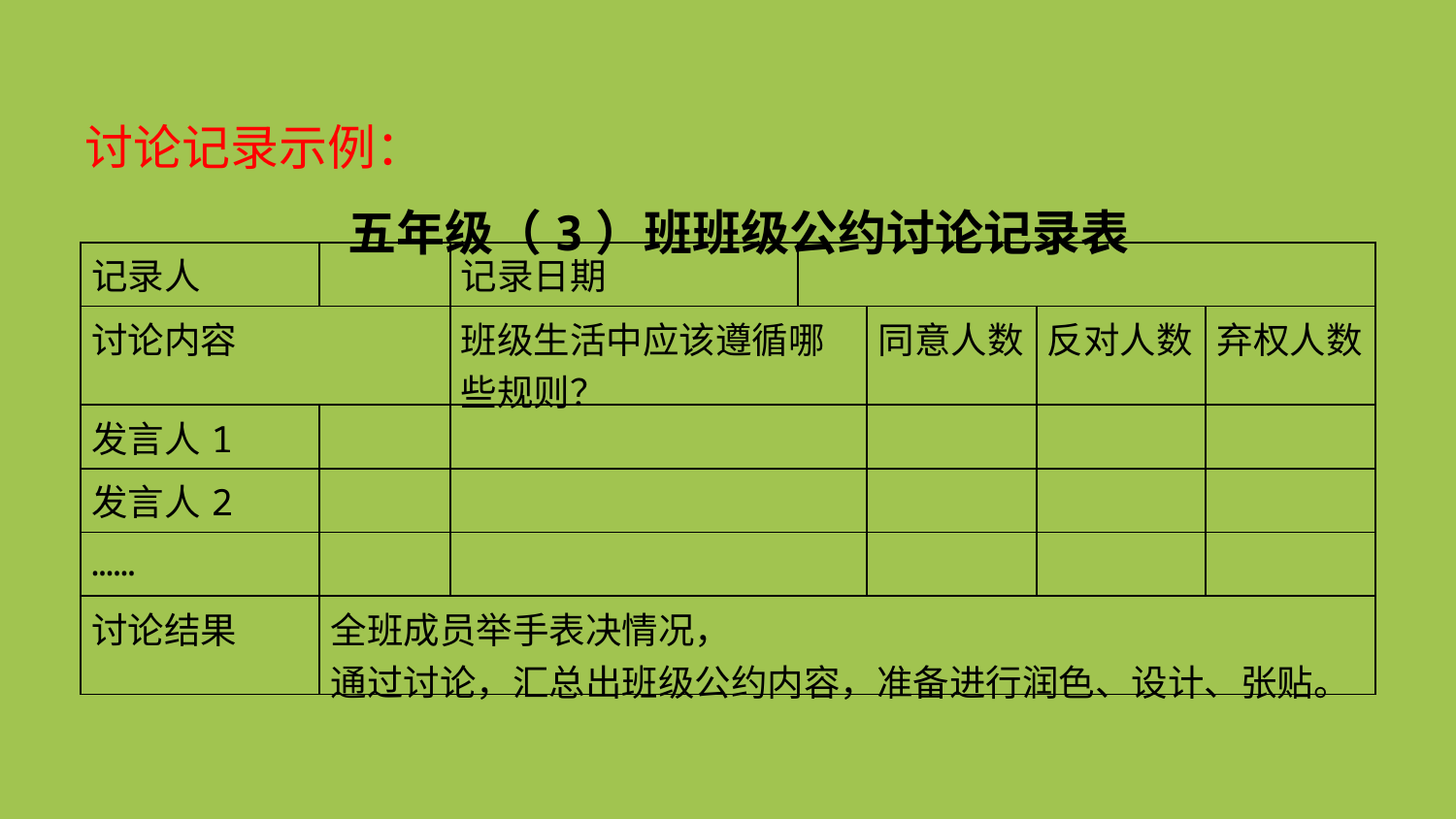

讨论记录示例：
五年级（3）班班级公约讨论记录表
| 记录人 |  | 记录日期 |  |  |  |  |
| --- | --- | --- | --- | --- | --- | --- |
| 讨论内容 |  | 班级生活中应该遵循哪些规则？ |  | 同意人数 | 反对人数 | 弃权人数 |
| 发言人1 |  |  |  |  |  |  |
| 发言人2 |  |  |  |  |  |  |
| …… |  |  |  |  |  |  |
| 讨论结果 | 全班成员举手表决情况， 通过讨论，汇总出班级公约内容，准备进行润色、设计、张贴。 |  |  |  |  |  |